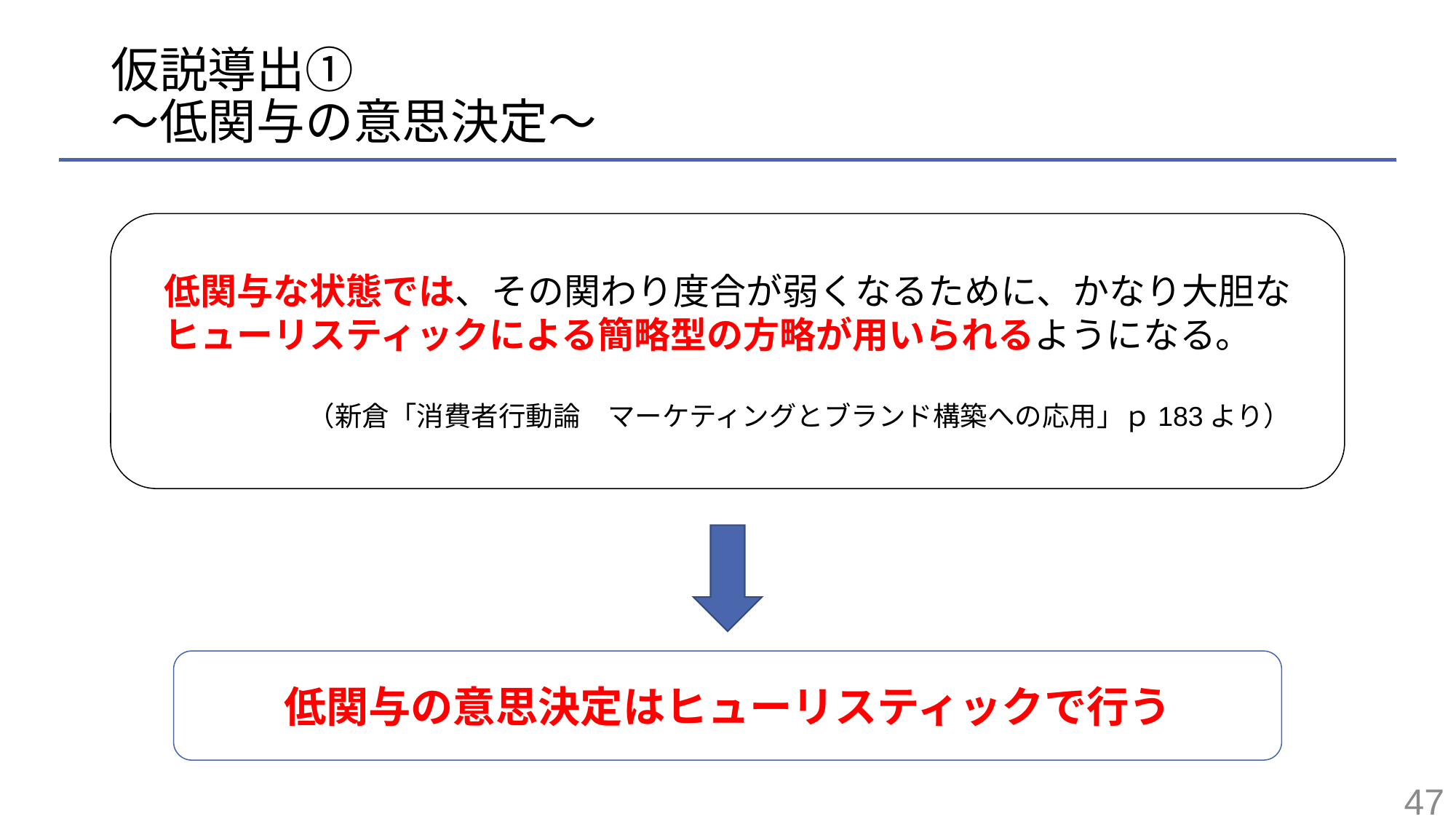

# 仮説導出① 〜低関与の意思決定〜

低関与な状態では、その関わり度合が弱くなるために、かなり大胆な
ヒューリスティックによる簡略型の方略が用いられるようになる。

（新倉「消費者行動論　マーケティングとブランド構築への応用」ｐ183より）

低関与の意思決定はヒューリスティックで行う
47